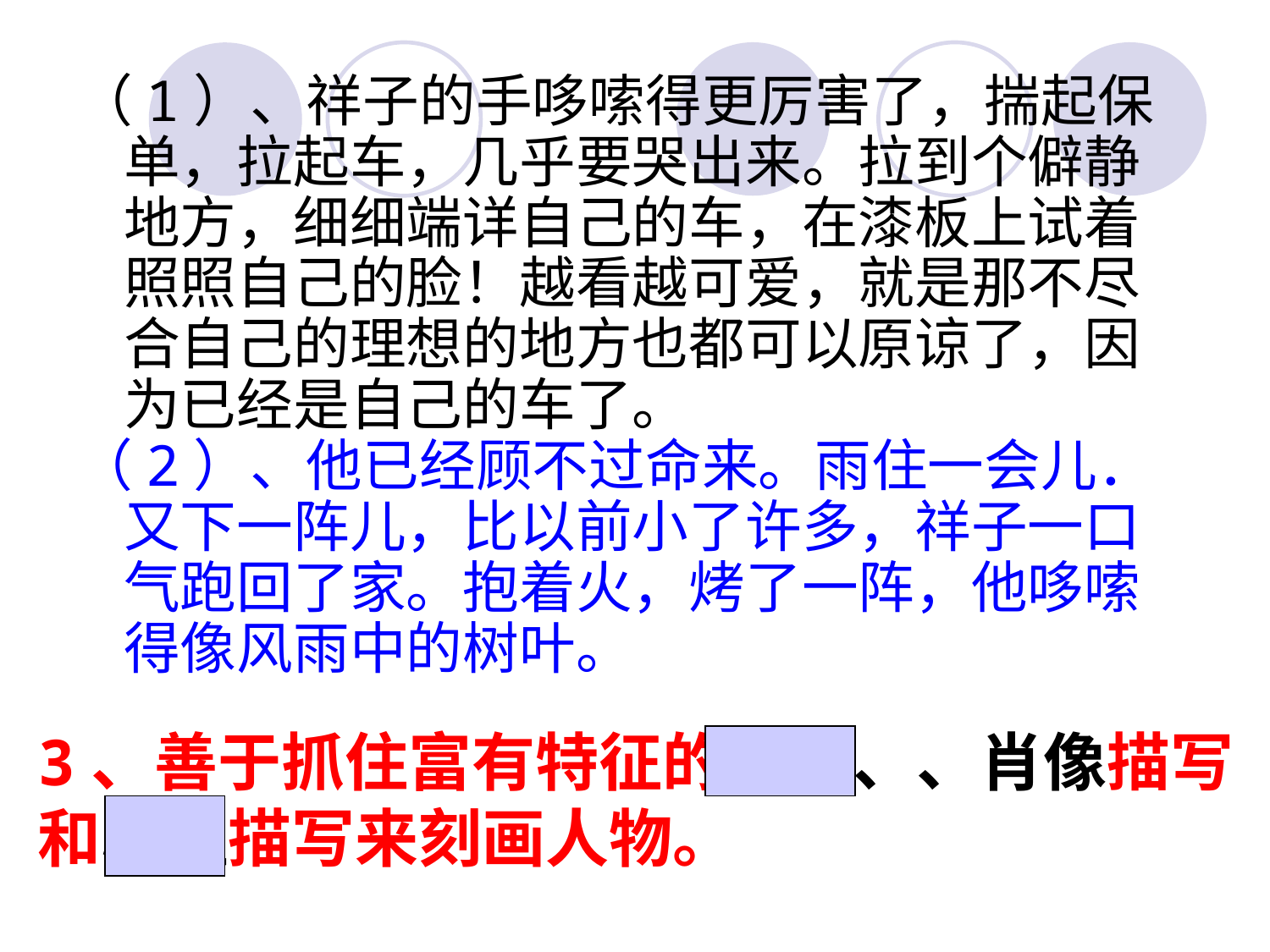

（1）、祥子的手哆嗦得更厉害了，揣起保单，拉起车，几乎要哭出来。拉到个僻静地方，细细端详自己的车，在漆板上试着照照自己的脸！越看越可爱，就是那不尽合自己的理想的地方也都可以原谅了，因为已经是自己的车了。
（2）、他已经顾不过命来。雨住一会儿．又下一阵儿，比以前小了许多，祥子一口气跑回了家。抱着火，烤了一阵，他哆嗦得像风雨中的树叶。

3、善于抓住富有特征的动作、、肖像描写和心理描写来刻画人物。